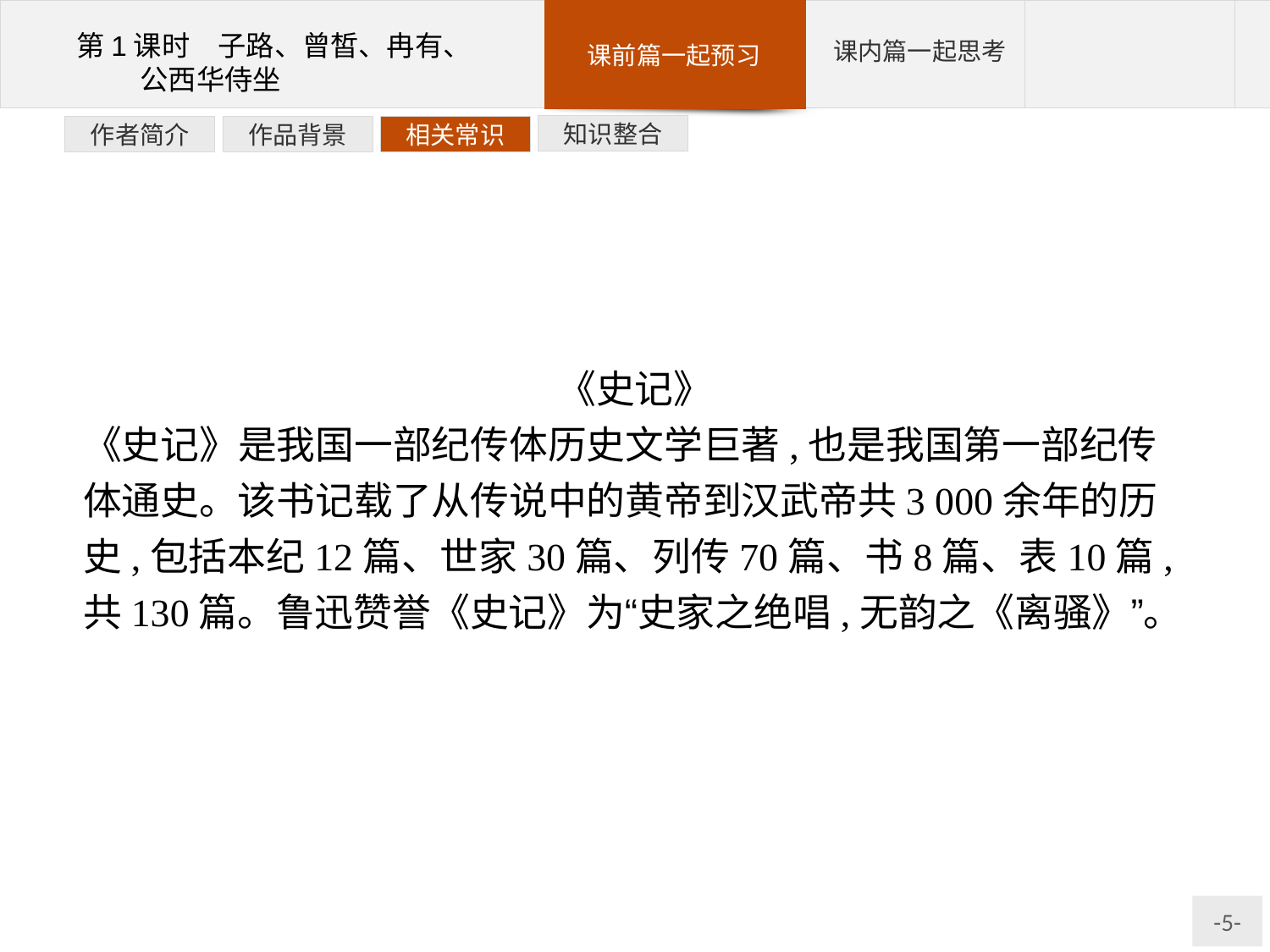

知识整合
相关常识
作品背景
作者简介
《史记》
《史记》是我国一部纪传体历史文学巨著,也是我国第一部纪传体通史。该书记载了从传说中的黄帝到汉武帝共3 000余年的历史,包括本纪12篇、世家30篇、列传70篇、书8篇、表10篇,共130篇。鲁迅赞誉《史记》为“史家之绝唱,无韵之《离骚》”。